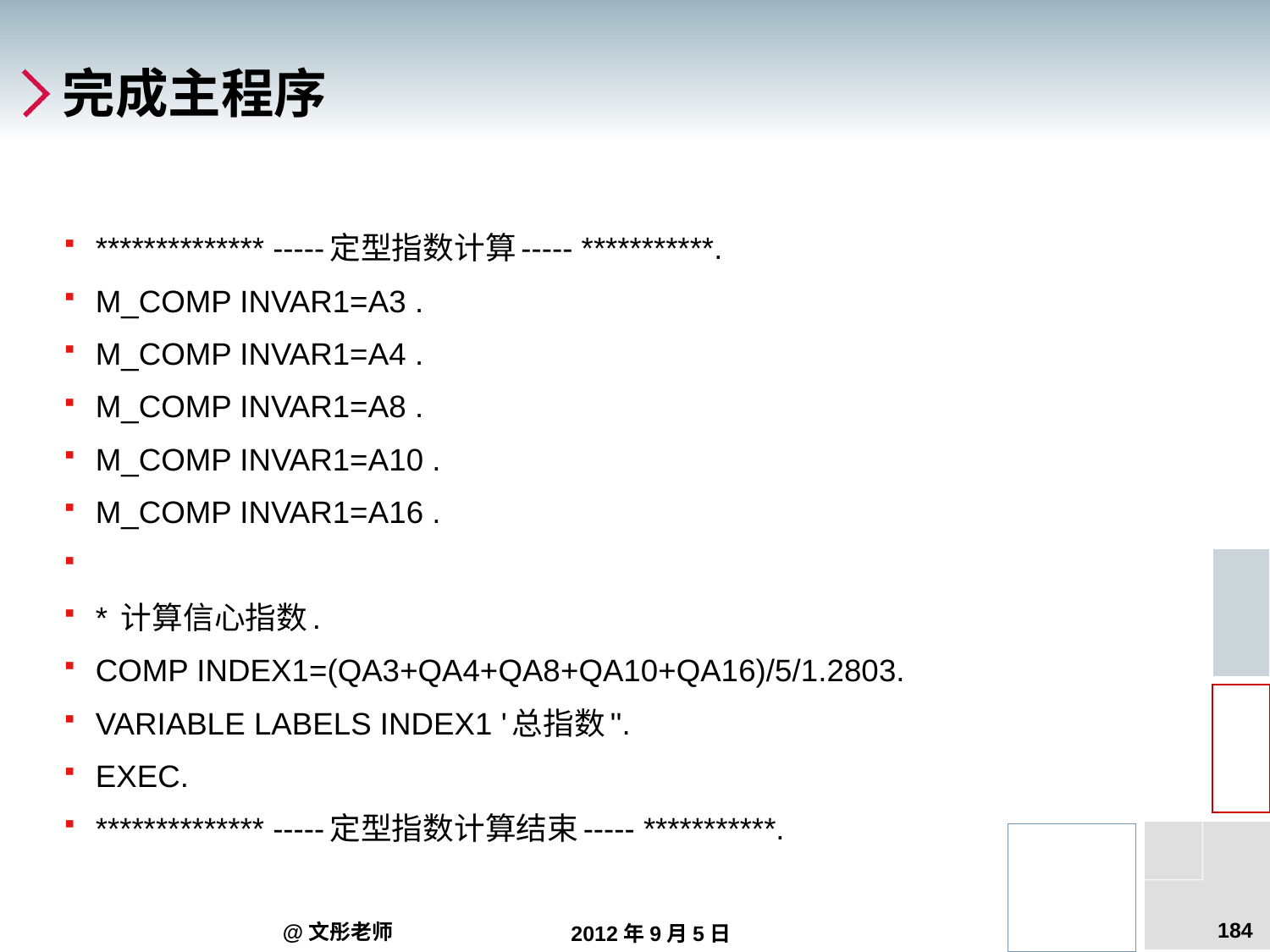

# 完成主程序

************** -----定型指数计算----- ***********.
M_COMP INVAR1=A3 .
M_COMP INVAR1=A4 .
M_COMP INVAR1=A8 .
M_COMP INVAR1=A10 .
M_COMP INVAR1=A16 .

* 计算信心指数.
COMP INDEX1=(QA3+QA4+QA8+QA10+QA16)/5/1.2803.
VARIABLE LABELS INDEX1 '总指数''.
EXEC.
************** -----定型指数计算结束----- ***********.
184
@文彤老师

2012年9月5日